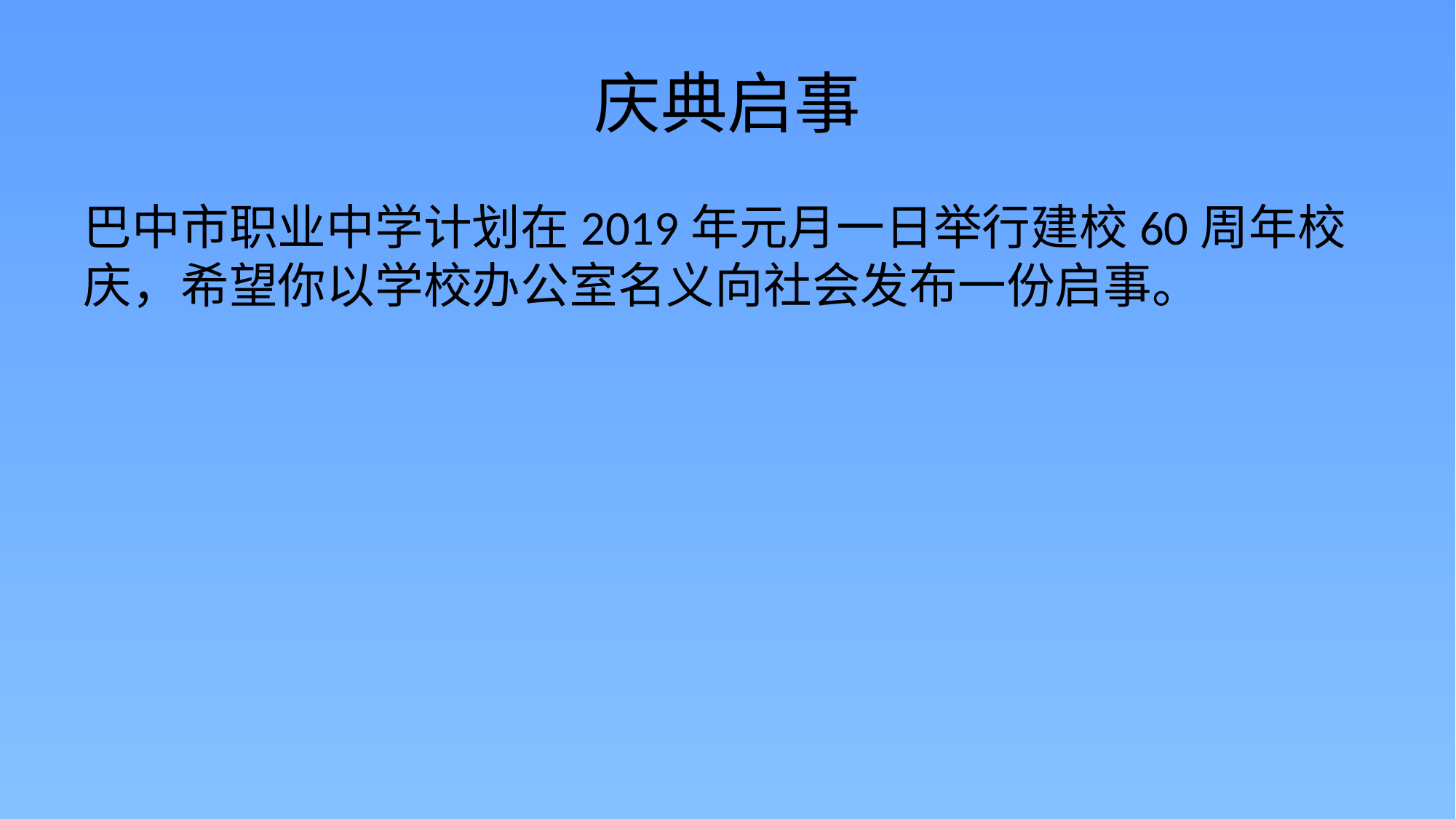

# 庆典启事
巴中市职业中学计划在2019年元月一日举行建校60周年校庆，希望你以学校办公室名义向社会发布一份启事。